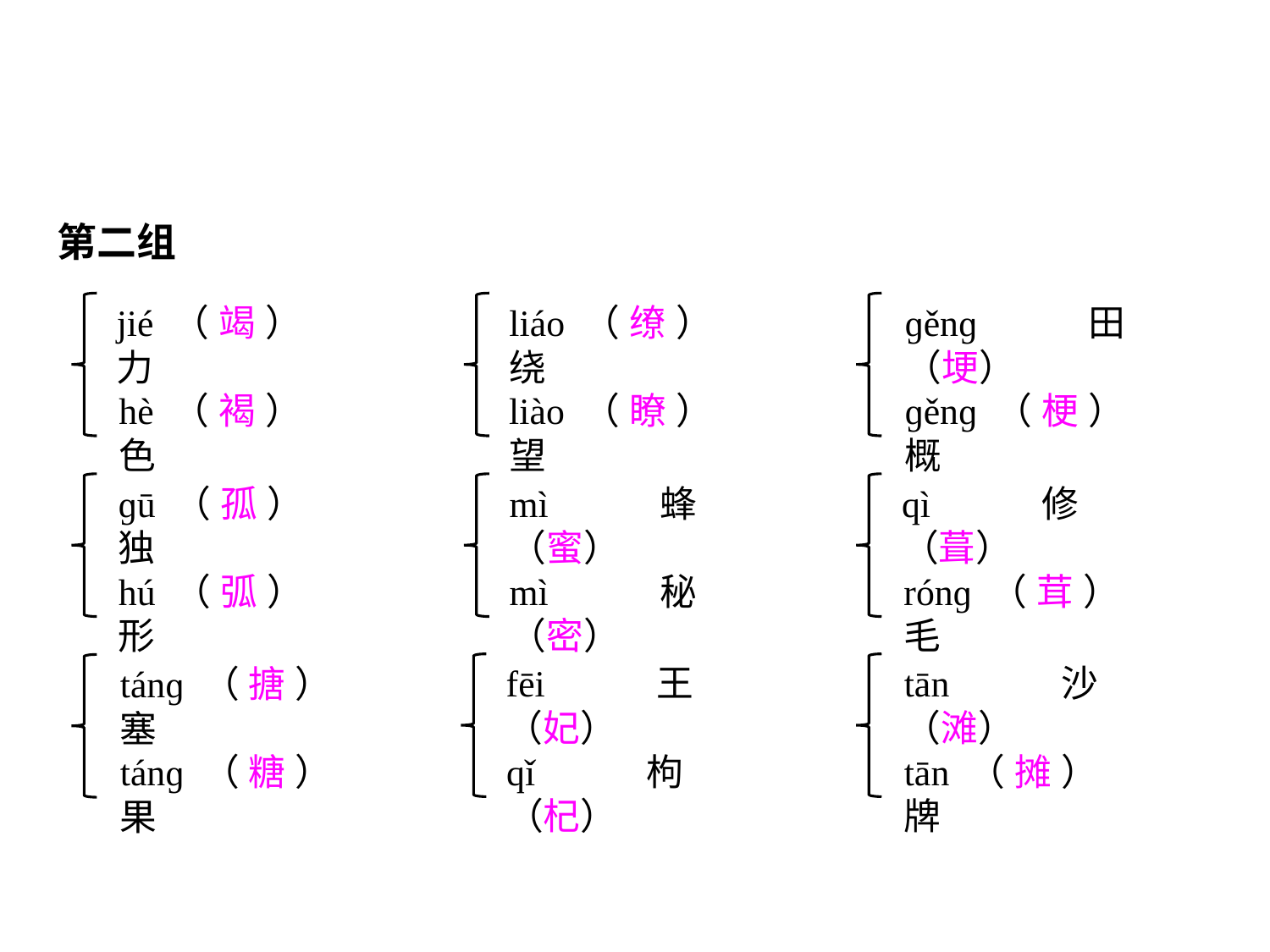

第二组

jié（竭）力
hè（褐）色

liáo（缭）绕
liào（瞭）望

ɡěnɡ田（埂）
ɡěnɡ（梗）概

ɡū（孤）独
hú（弧）形

mì蜂（蜜）
mì秘（密）

qì修（葺）
rónɡ（茸）毛

fēi王（妃）
qǐ枸（杞）

tān沙（滩）
tān（摊）牌

tánɡ（搪）塞
tánɡ（糖）果